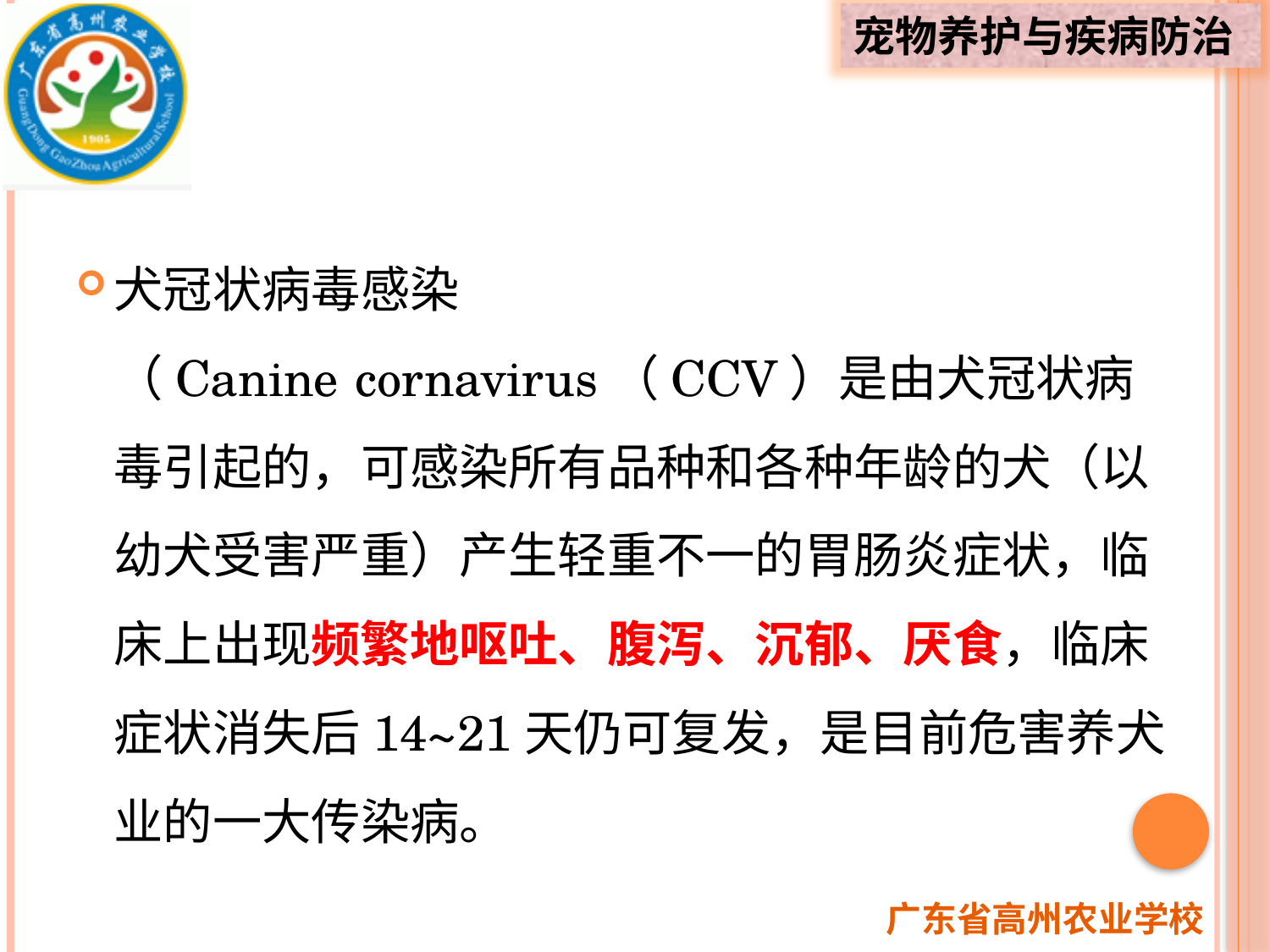

犬冠状病毒感染（Canine cornavirus（CCV）是由犬冠状病毒引起的，可感染所有品种和各种年龄的犬（以幼犬受害严重）产生轻重不一的胃肠炎症状，临床上出现频繁地呕吐、腹泻、沉郁、厌食，临床症状消失后14~21天仍可复发，是目前危害养犬业的一大传染病。